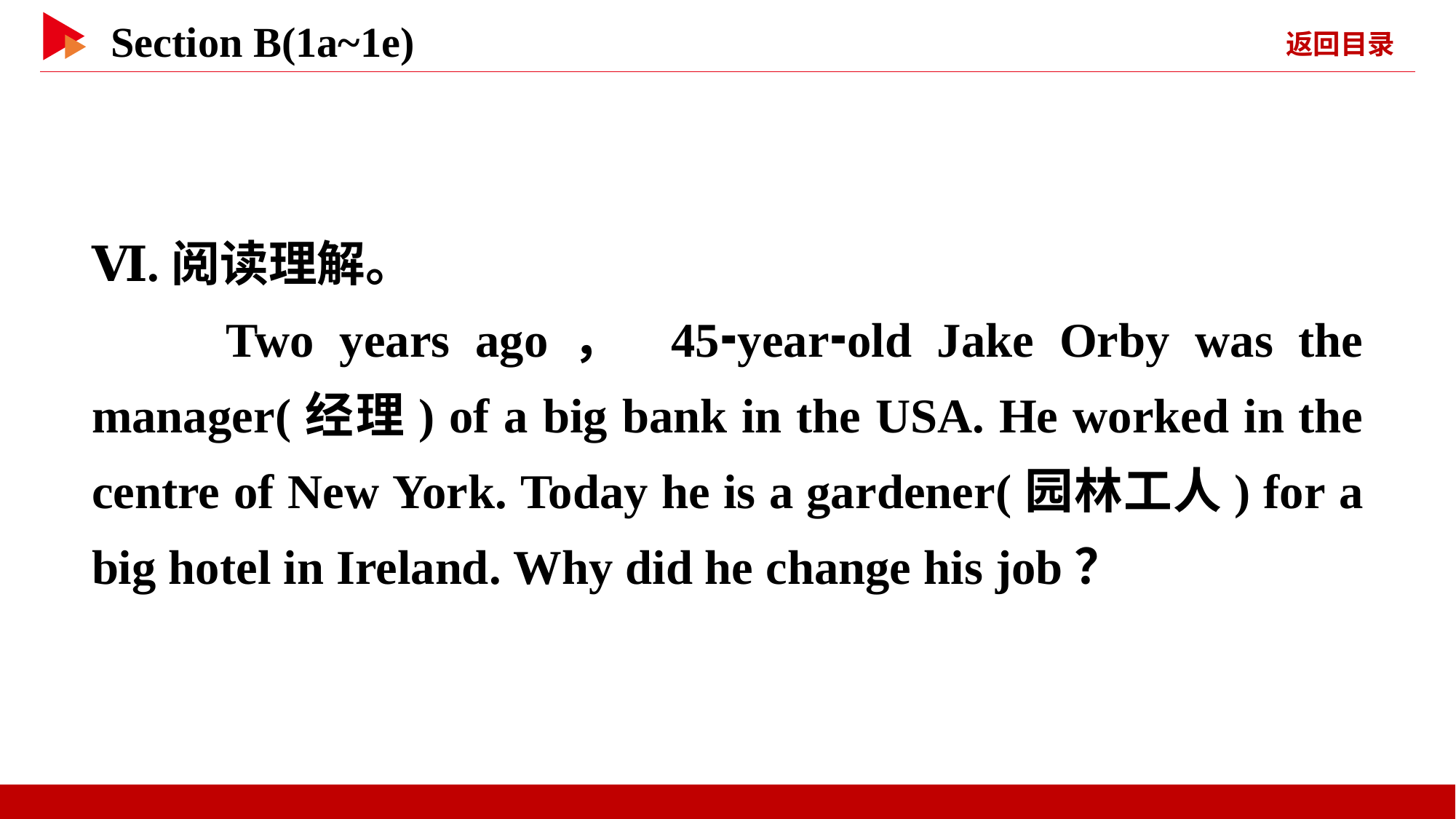

Ⅵ.阅读理解。
　　Two years ago， 45⁃year⁃old Jake Orby was the manager(经理) of a big bank in the USA. He worked in the centre of New York. Today he is a gardener(园林工人) for a big hotel in Ireland. Why did he change his job？